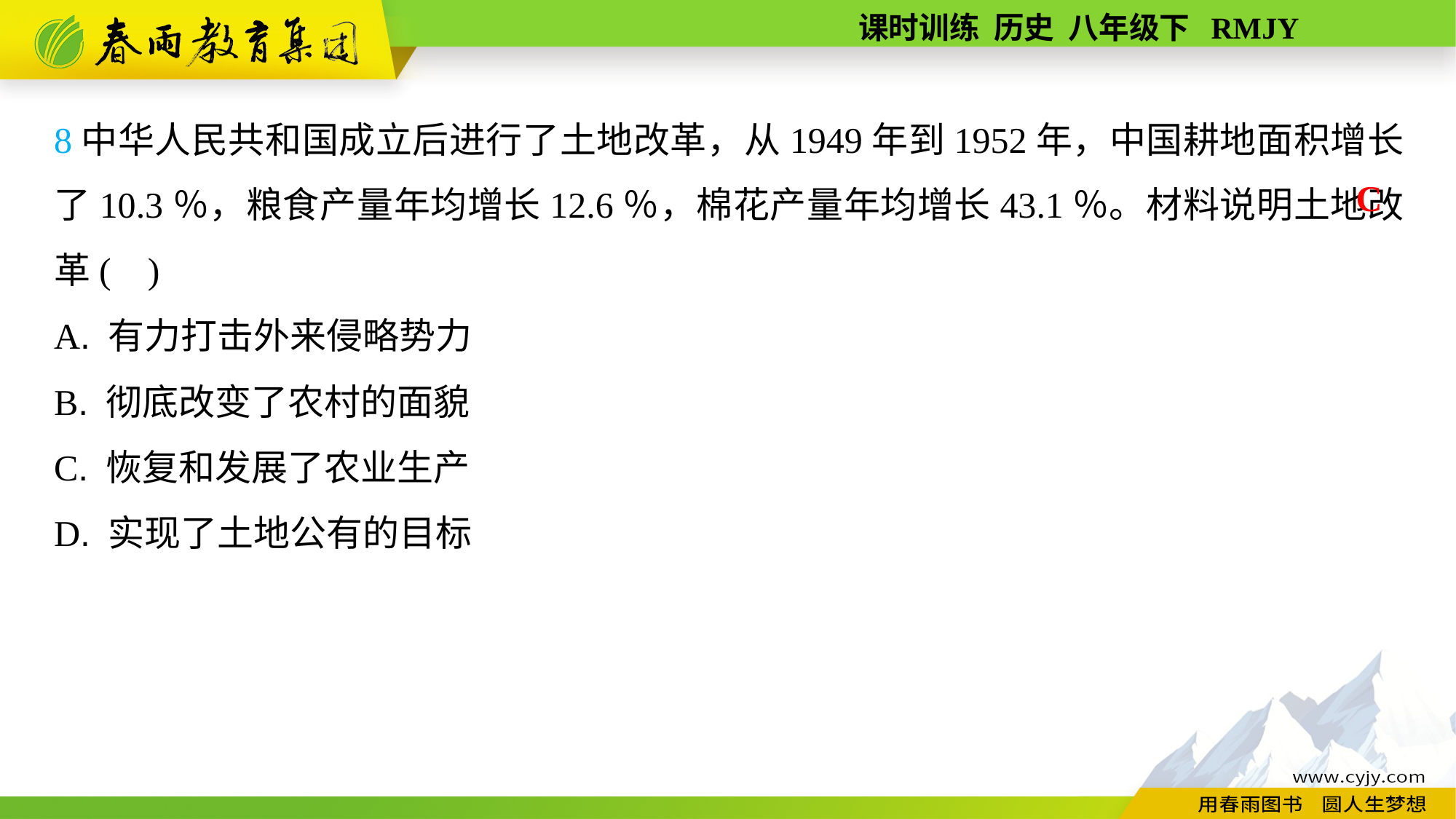

8中华人民共和国成立后进行了土地改革，从1949年到1952年，中国耕地面积增长了10.3％，粮食产量年均增长12.6％，棉花产量年均增长43.1％。材料说明土地改革(    )
A. 有力打击外来侵略势力
B. 彻底改变了农村的面貌
C. 恢复和发展了农业生产
D. 实现了土地公有的目标
C